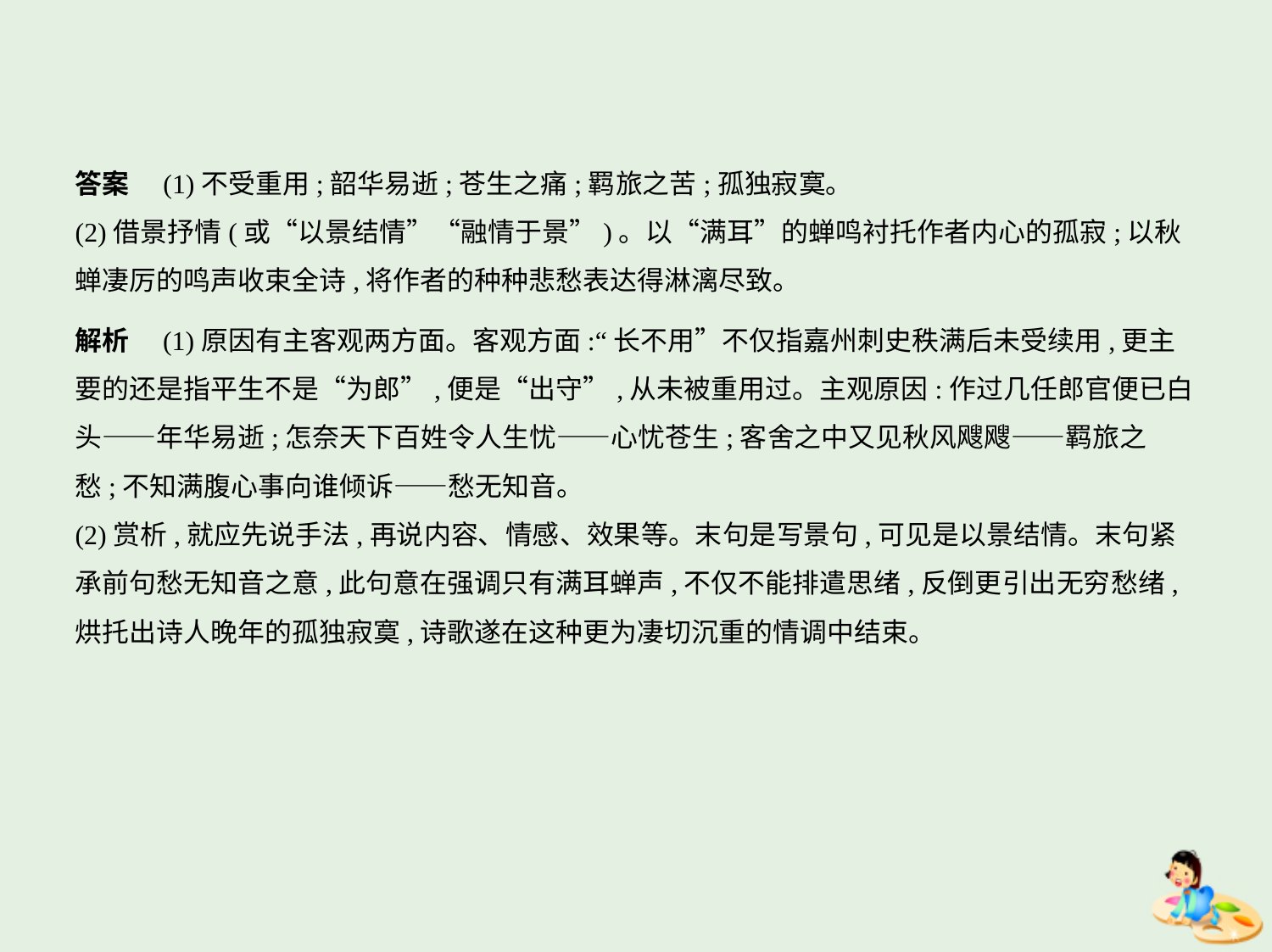

答案　(1)不受重用;韶华易逝;苍生之痛;羁旅之苦;孤独寂寞。
(2)借景抒情(或“以景结情”“融情于景”)。以“满耳”的蝉鸣衬托作者内心的孤寂;以秋
蝉凄厉的鸣声收束全诗,将作者的种种悲愁表达得淋漓尽致。
解析　(1)原因有主客观两方面。客观方面:“长不用”不仅指嘉州刺史秩满后未受续用,更主
要的还是指平生不是“为郎”,便是“出守”,从未被重用过。主观原因:作过几任郎官便已白
头——年华易逝;怎奈天下百姓令人生忧——心忧苍生;客舍之中又见秋风飕飕——羁旅之
愁;不知满腹心事向谁倾诉——愁无知音。
(2)赏析,就应先说手法,再说内容、情感、效果等。末句是写景句,可见是以景结情。末句紧
承前句愁无知音之意,此句意在强调只有满耳蝉声,不仅不能排遣思绪,反倒更引出无穷愁绪,
烘托出诗人晚年的孤独寂寞,诗歌遂在这种更为凄切沉重的情调中结束。